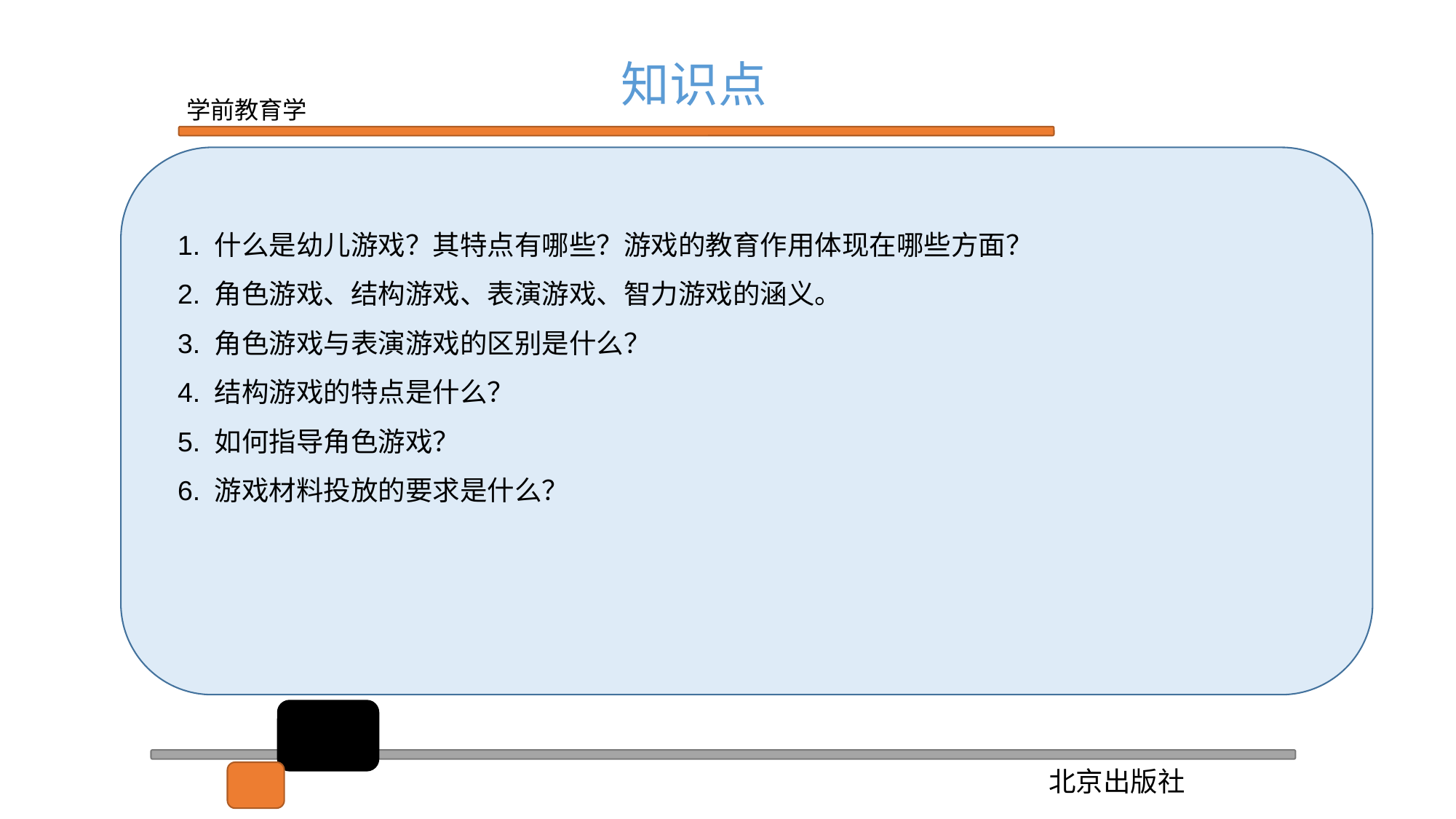

知识点

1. 什么是幼儿游戏？其特点有哪些？游戏的教育作用体现在哪些方面？
2. 角色游戏、结构游戏、表演游戏、智力游戏的涵义。
3. 角色游戏与表演游戏的区别是什么？
4. 结构游戏的特点是什么？
5. 如何指导角色游戏？
6. 游戏材料投放的要求是什么？